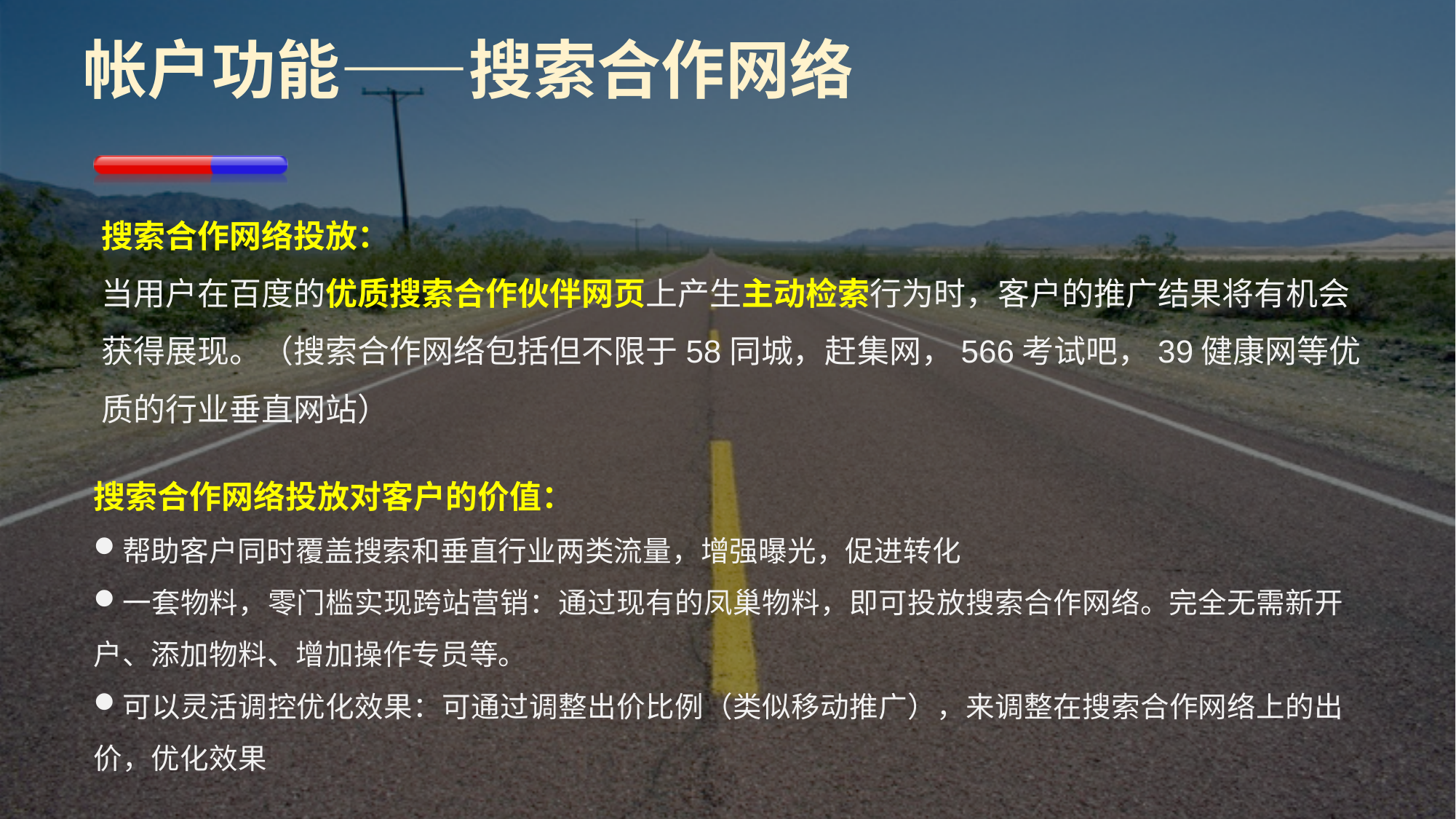

# 帐户功能——搜索合作网络
搜索合作网络投放：
当用户在百度的优质搜索合作伙伴网页上产生主动检索行为时，客户的推广结果将有机会获得展现。（搜索合作网络包括但不限于58同城，赶集网，566考试吧，39健康网等优质的行业垂直网站）

搜索合作网络投放对客户的价值：
帮助客户同时覆盖搜索和垂直行业两类流量，增强曝光，促进转化
一套物料，零门槛实现跨站营销：通过现有的凤巢物料，即可投放搜索合作网络。完全无需新开户、添加物料、增加操作专员等。
可以灵活调控优化效果：可通过调整出价比例（类似移动推广），来调整在搜索合作网络上的出价，优化效果